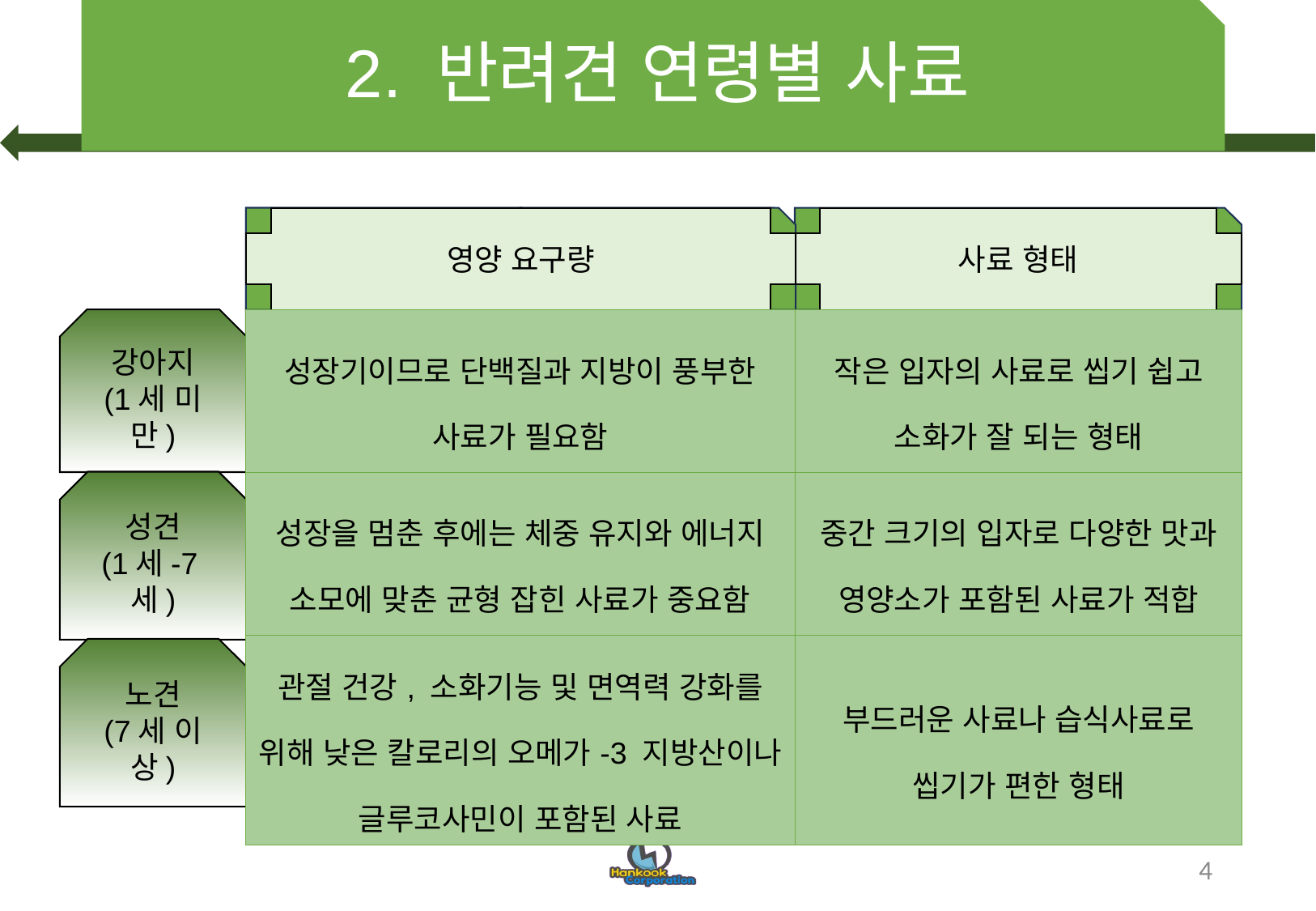

# 2. 반려견 연령별 사료

영양 요구량

사료 형태

슈퍼컴퓨터
강아지
(1세 미만)
| 성장기이므로 단백질과 지방이 풍부한 사료가 필요함 | 작은 입자의 사료로 씹기 쉽고 소화가 잘 되는 형태 |
| --- | --- |
| 성장을 멈춘 후에는 체중 유지와 에너지 소모에 맞춘 균형 잡힌 사료가 중요함 | 중간 크기의 입자로 다양한 맛과 영양소가 포함된 사료가 적합 |
| 관절 건강, 소화기능 및 면역력 강화를 위해 낮은 칼로리의 오메가-3 지방산이나 글루코사민이 포함된 사료 | 부드러운 사료나 습식사료로 씹기가 편한 형태 |
성견
(1세-7세)
노견
(7세 이상)
4